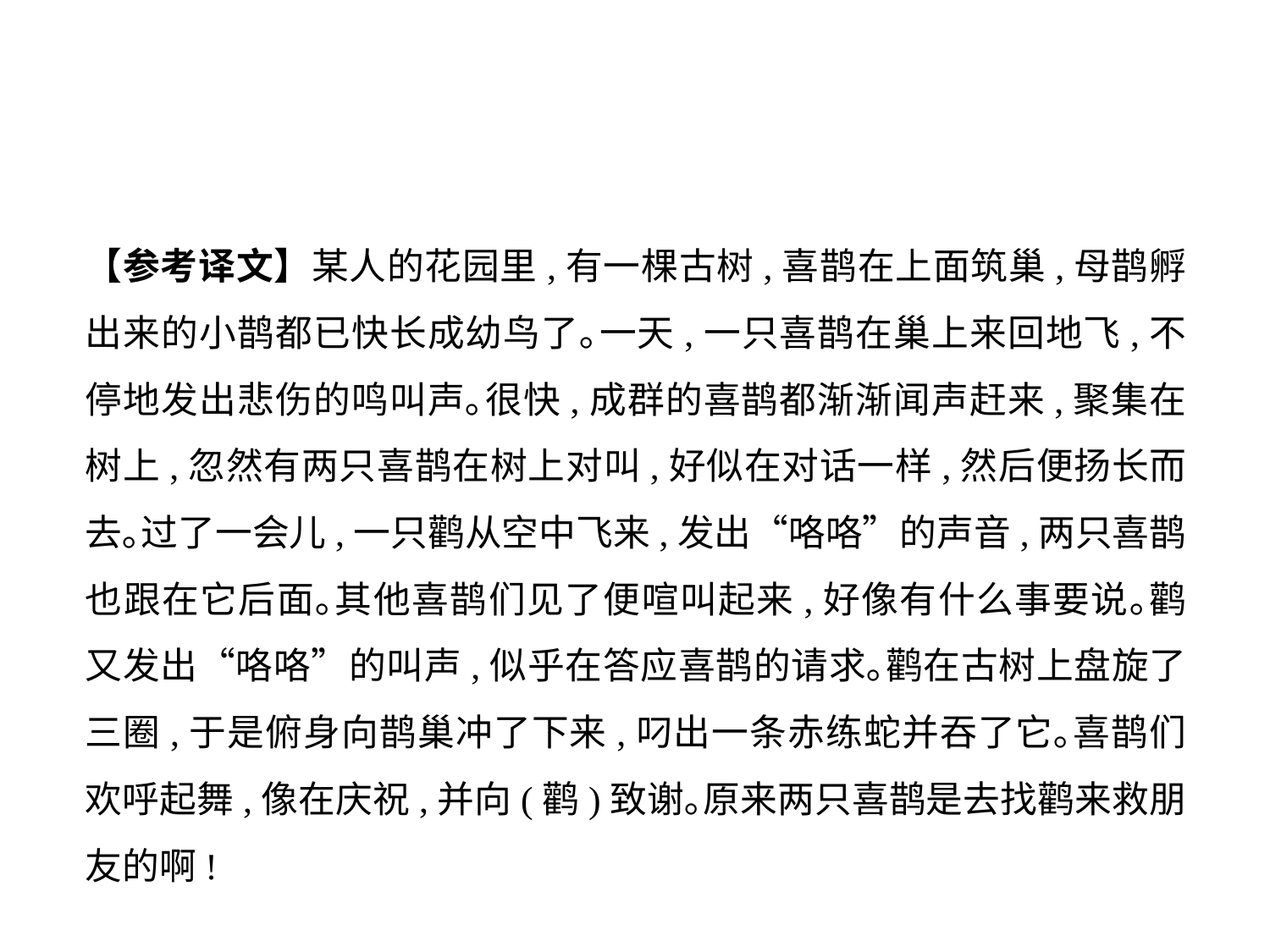

【参考译文】某人的花园里,有一棵古树,喜鹊在上面筑巢,母鹊孵出来的小鹊都已快长成幼鸟了｡一天,一只喜鹊在巢上来回地飞,不停地发出悲伤的鸣叫声｡很快,成群的喜鹊都渐渐闻声赶来,聚集在树上,忽然有两只喜鹊在树上对叫,好似在对话一样,然后便扬长而去｡过了一会儿,一只鹳从空中飞来,发出“咯咯”的声音,两只喜鹊也跟在它后面｡其他喜鹊们见了便喧叫起来,好像有什么事要说｡鹳又发出“咯咯”的叫声,似乎在答应喜鹊的请求｡鹳在古树上盘旋了三圈,于是俯身向鹊巢冲了下来,叼出一条赤练蛇并吞了它｡喜鹊们欢呼起舞,像在庆祝,并向(鹳)致谢｡原来两只喜鹊是去找鹳来救朋友的啊!